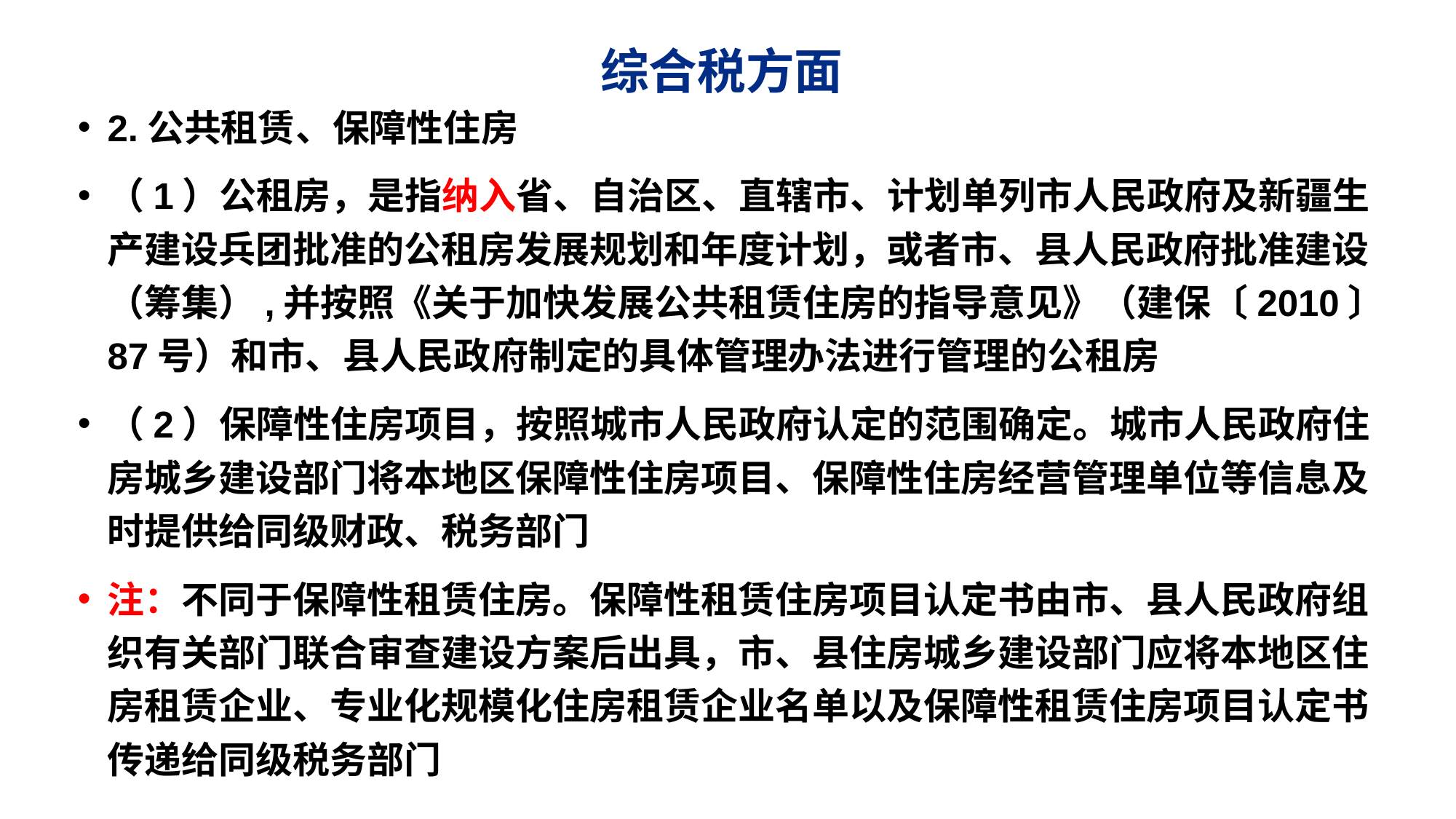

# 综合税方面
2.公共租赁、保障性住房
（1）公租房，是指纳入省、自治区、直辖市、计划单列市人民政府及新疆生产建设兵团批准的公租房发展规划和年度计划，或者市、县人民政府批准建设（筹集）,并按照《关于加快发展公共租赁住房的指导意见》（建保〔2010〕87号）和市、县人民政府制定的具体管理办法进行管理的公租房
（2）保障性住房项目，按照城市人民政府认定的范围确定。城市人民政府住房城乡建设部门将本地区保障性住房项目、保障性住房经营管理单位等信息及时提供给同级财政、税务部门
注：不同于保障性租赁住房。保障性租赁住房项目认定书由市、县人民政府组织有关部门联合审查建设方案后出具，市、县住房城乡建设部门应将本地区住房租赁企业、专业化规模化住房租赁企业名单以及保障性租赁住房项目认定书传递给同级税务部门